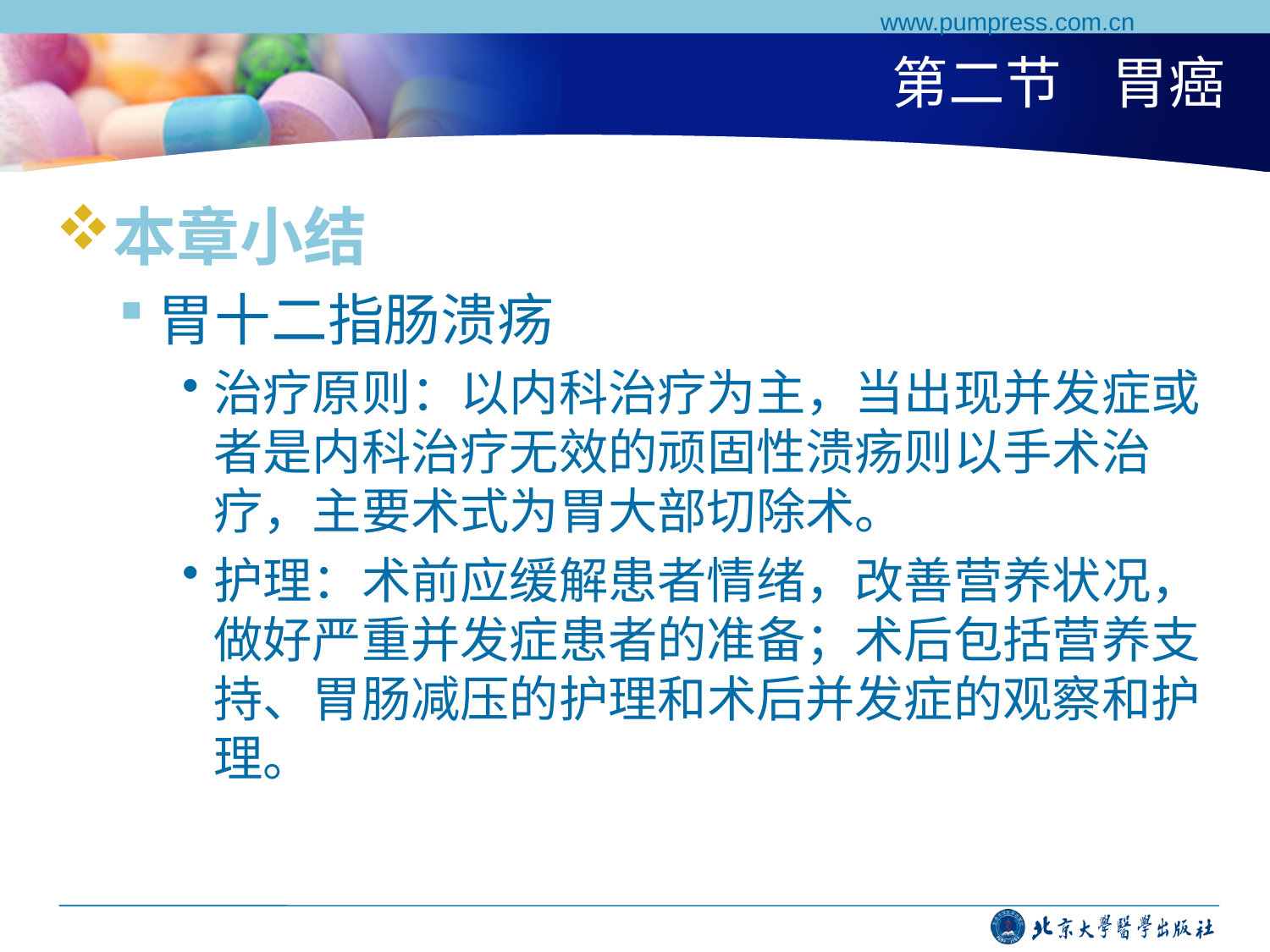

www.pumpress.com.cn
# 第二节    胃癌
本章小结
胃十二指肠溃疡
治疗原则：以内科治疗为主，当出现并发症或者是内科治疗无效的顽固性溃疡则以手术治疗，主要术式为胃大部切除术。
护理：术前应缓解患者情绪，改善营养状况，做好严重并发症患者的准备；术后包括营养支持、胃肠减压的护理和术后并发症的观察和护理。